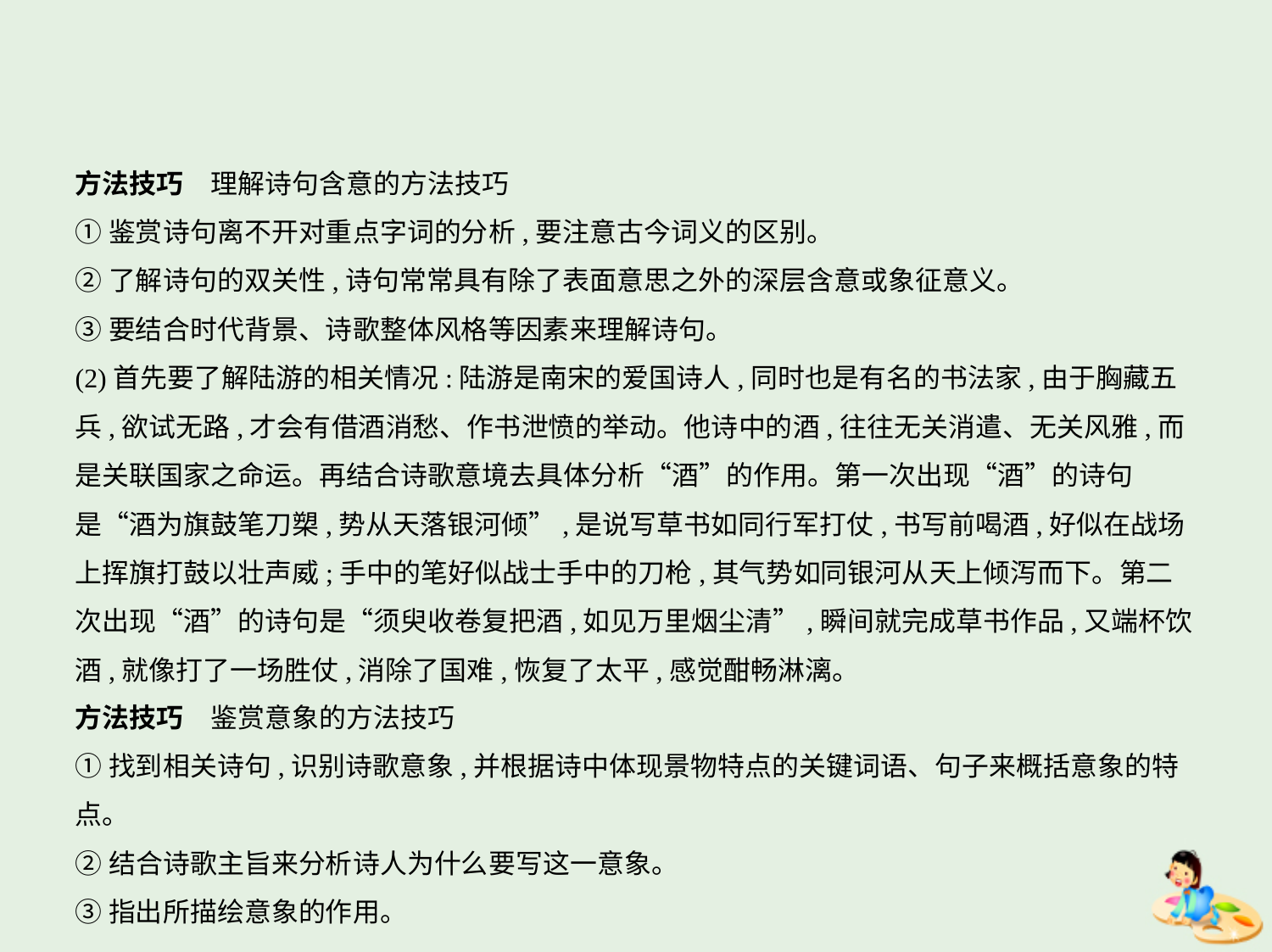

方法技巧　理解诗句含意的方法技巧
①鉴赏诗句离不开对重点字词的分析,要注意古今词义的区别。
②了解诗句的双关性,诗句常常具有除了表面意思之外的深层含意或象征意义。
③要结合时代背景、诗歌整体风格等因素来理解诗句。
(2)首先要了解陆游的相关情况:陆游是南宋的爱国诗人,同时也是有名的书法家,由于胸藏五
兵,欲试无路,才会有借酒消愁、作书泄愤的举动。他诗中的酒,往往无关消遣、无关风雅,而
是关联国家之命运。再结合诗歌意境去具体分析“酒”的作用。第一次出现“酒”的诗句
是“酒为旗鼓笔刀槊,势从天落银河倾”,是说写草书如同行军打仗,书写前喝酒,好似在战场
上挥旗打鼓以壮声威;手中的笔好似战士手中的刀枪,其气势如同银河从天上倾泻而下。第二
次出现“酒”的诗句是“须臾收卷复把酒,如见万里烟尘清”,瞬间就完成草书作品,又端杯饮
酒,就像打了一场胜仗,消除了国难,恢复了太平,感觉酣畅淋漓。
方法技巧　鉴赏意象的方法技巧
①找到相关诗句,识别诗歌意象,并根据诗中体现景物特点的关键词语、句子来概括意象的特点。
②结合诗歌主旨来分析诗人为什么要写这一意象。
③指出所描绘意象的作用。